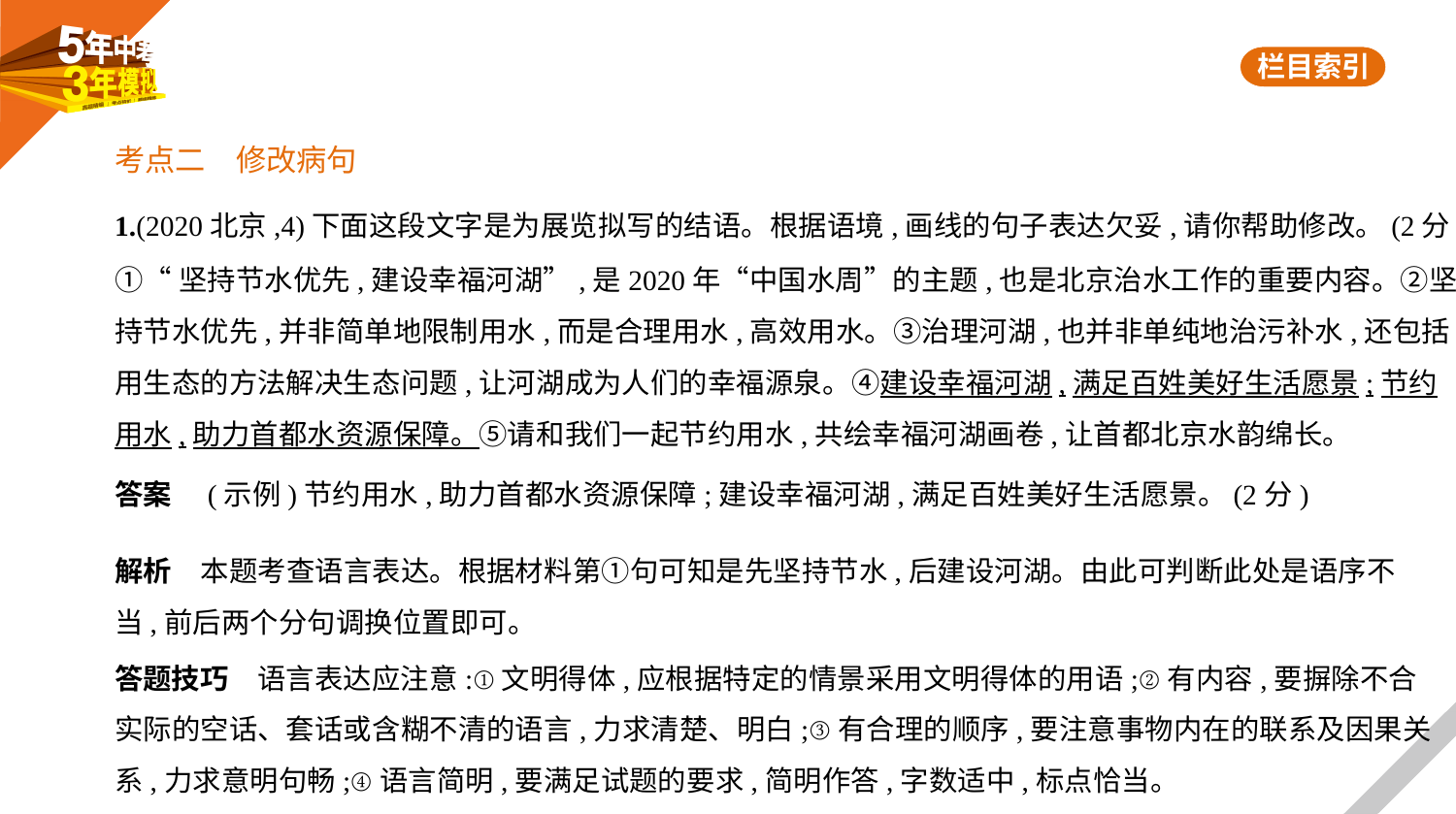

考点二　修改病句
1.(2020北京,4)下面这段文字是为展览拟写的结语。根据语境,画线的句子表达欠妥,请你帮助修改。(2分)
①“坚持节水优先,建设幸福河湖”,是2020年“中国水周”的主题,也是北京治水工作的重要内容。②坚
持节水优先,并非简单地限制用水,而是合理用水,高效用水。③治理河湖,也并非单纯地治污补水,还包括
用生态的方法解决生态问题,让河湖成为人们的幸福源泉。④建设幸福河湖,满足百姓美好生活愿景;节约
用水,助力首都水资源保障。⑤请和我们一起节约用水,共绘幸福河湖画卷,让首都北京水韵绵长。
答案　(示例)节约用水,助力首都水资源保障;建设幸福河湖,满足百姓美好生活愿景。(2分)
解析　本题考查语言表达。根据材料第①句可知是先坚持节水,后建设河湖。由此可判断此处是语序不
当,前后两个分句调换位置即可。
答题技巧　语言表达应注意:①文明得体,应根据特定的情景采用文明得体的用语;②有内容,要摒除不合
实际的空话、套话或含糊不清的语言,力求清楚、明白;③有合理的顺序,要注意事物内在的联系及因果关
系,力求意明句畅;④语言简明,要满足试题的要求,简明作答,字数适中,标点恰当。